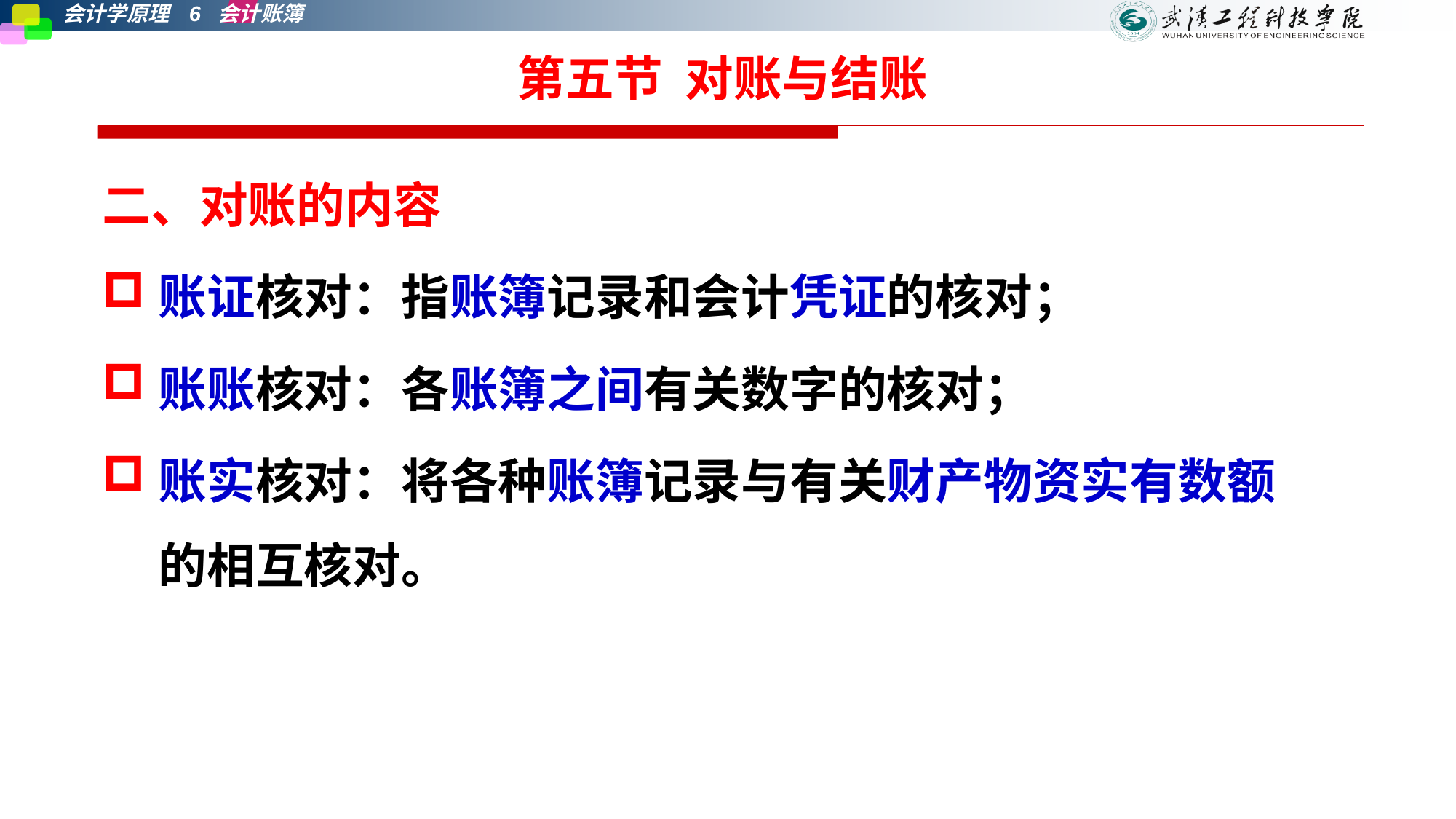

# 第五节  对账与结账
二、对账的内容
账证核对：指账簿记录和会计凭证的核对；
账账核对：各账簿之间有关数字的核对；
账实核对：将各种账簿记录与有关财产物资实有数额的相互核对。